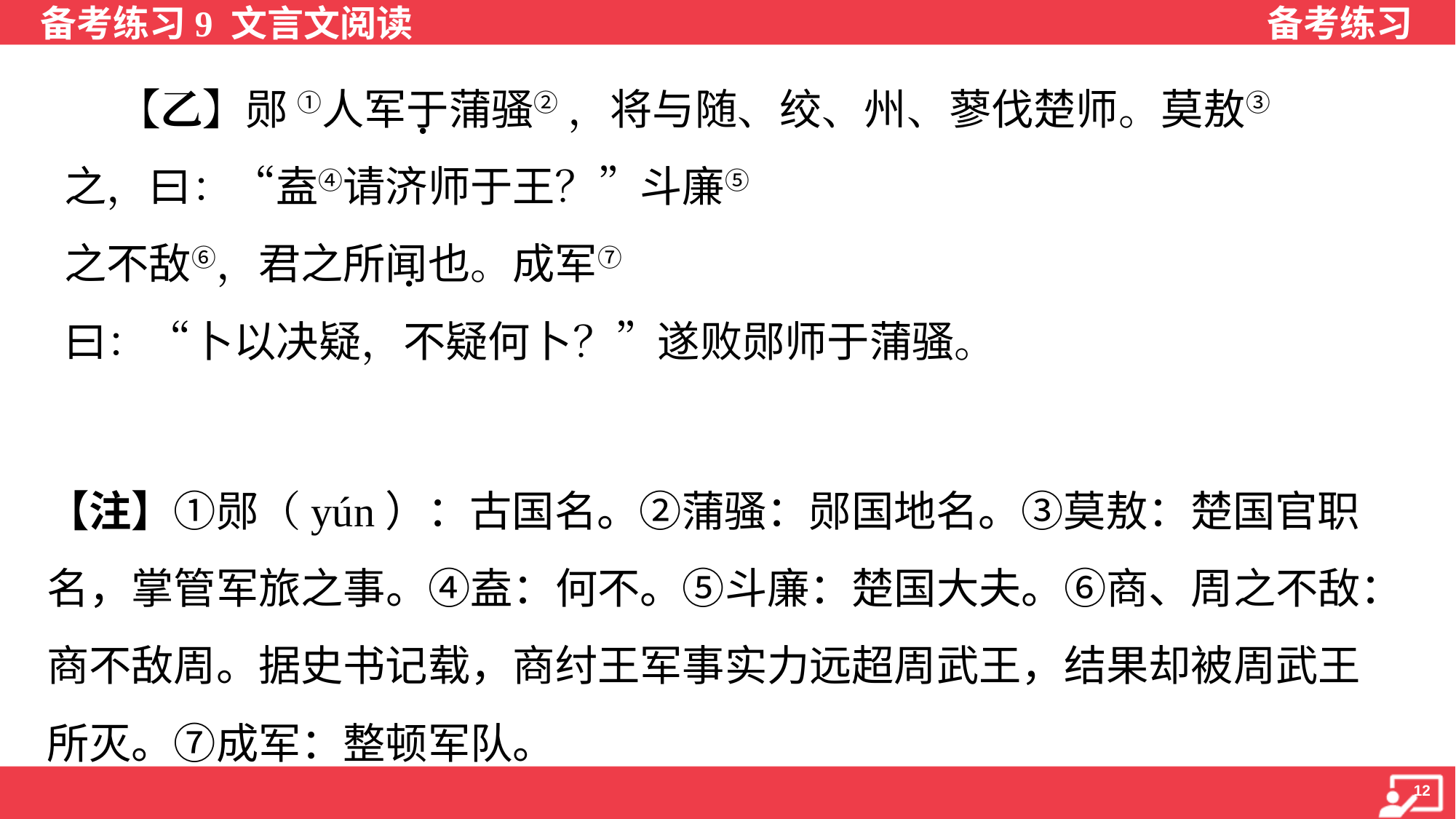

【乙】郧 ①人军于蒲骚② ，将与随、绞、州、蓼伐楚师。莫敖③ 患
之，曰：“盍④请济师于王？”斗廉⑤ 对曰：“师克在和，不在众。商、周
之不敌⑥，君之所闻也。成军⑦ 以出，又何济焉？”莫敖曰：“卜之？” 对
曰：“卜以决疑，不疑何卜？”遂败郧师于蒲骚。
（节选自《左传·桓公十一年》）

【注】①郧（yún）：古国名。②蒲骚：郧国地名。③莫敖：楚国官职名，掌管军旅之事。④盍：何不。⑤斗廉：楚国大夫。⑥商、周之不敌：商不敌周。据史书记载，商纣王军事实力远超周武王，结果却被周武王所灭。⑦成军：整顿军队。